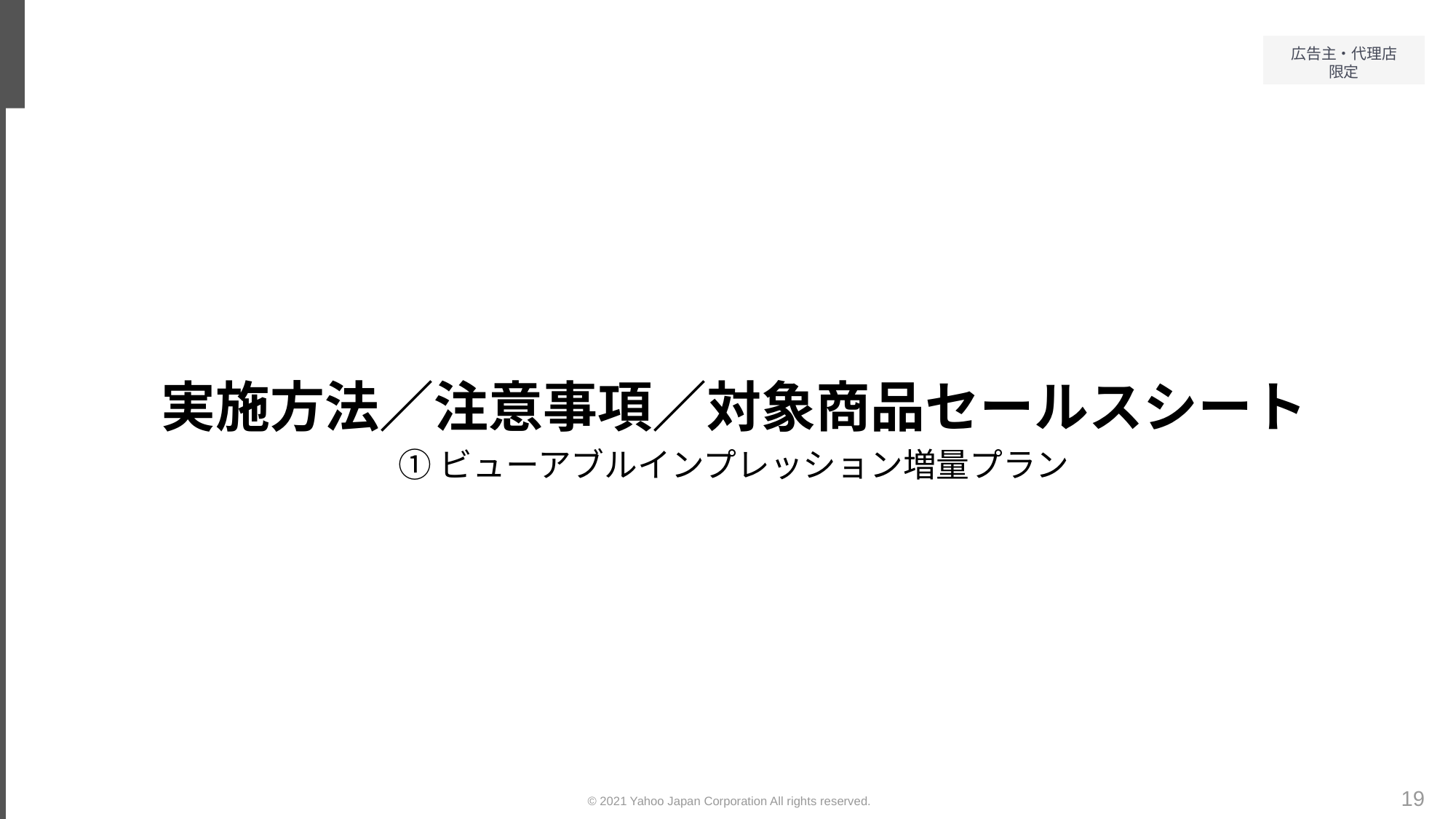

実施方法／注意事項／対象商品セールスシート
①ビューアブルインプレッション増量プラン
19